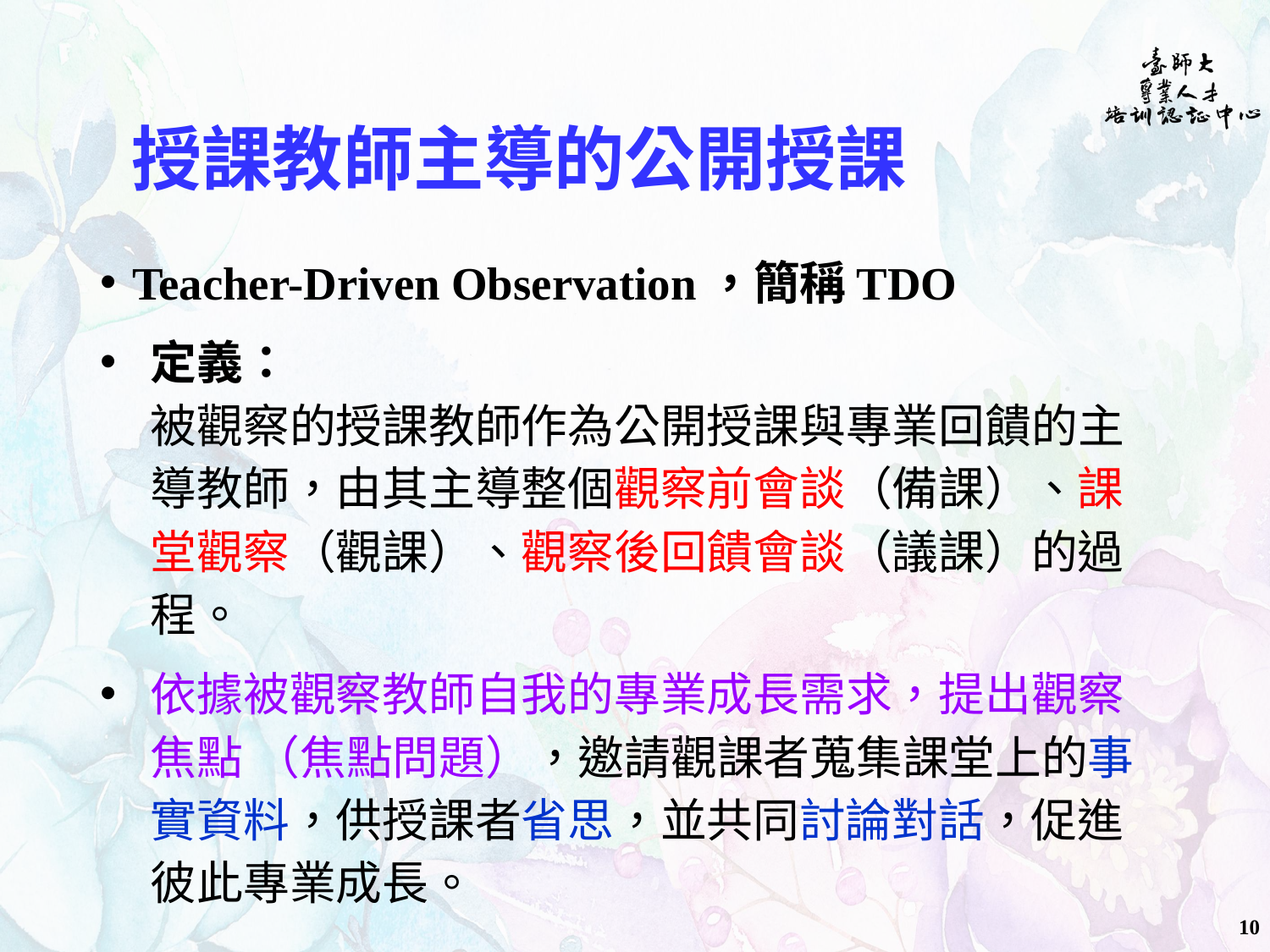

# 授課教師主導的公開授課
Teacher-Driven Observation，簡稱TDO
定義：
被觀察的授課教師作為公開授課與專業回饋的主導教師，由其主導整個觀察前會談（備課）、課堂觀察（觀課）、觀察後回饋會談（議課）的過程。
依據被觀察教師自我的專業成長需求，提出觀察焦點 （焦點問題），邀請觀課者蒐集課堂上的事實資料，供授課者省思，並共同討論對話，促進彼此專業成長。
10